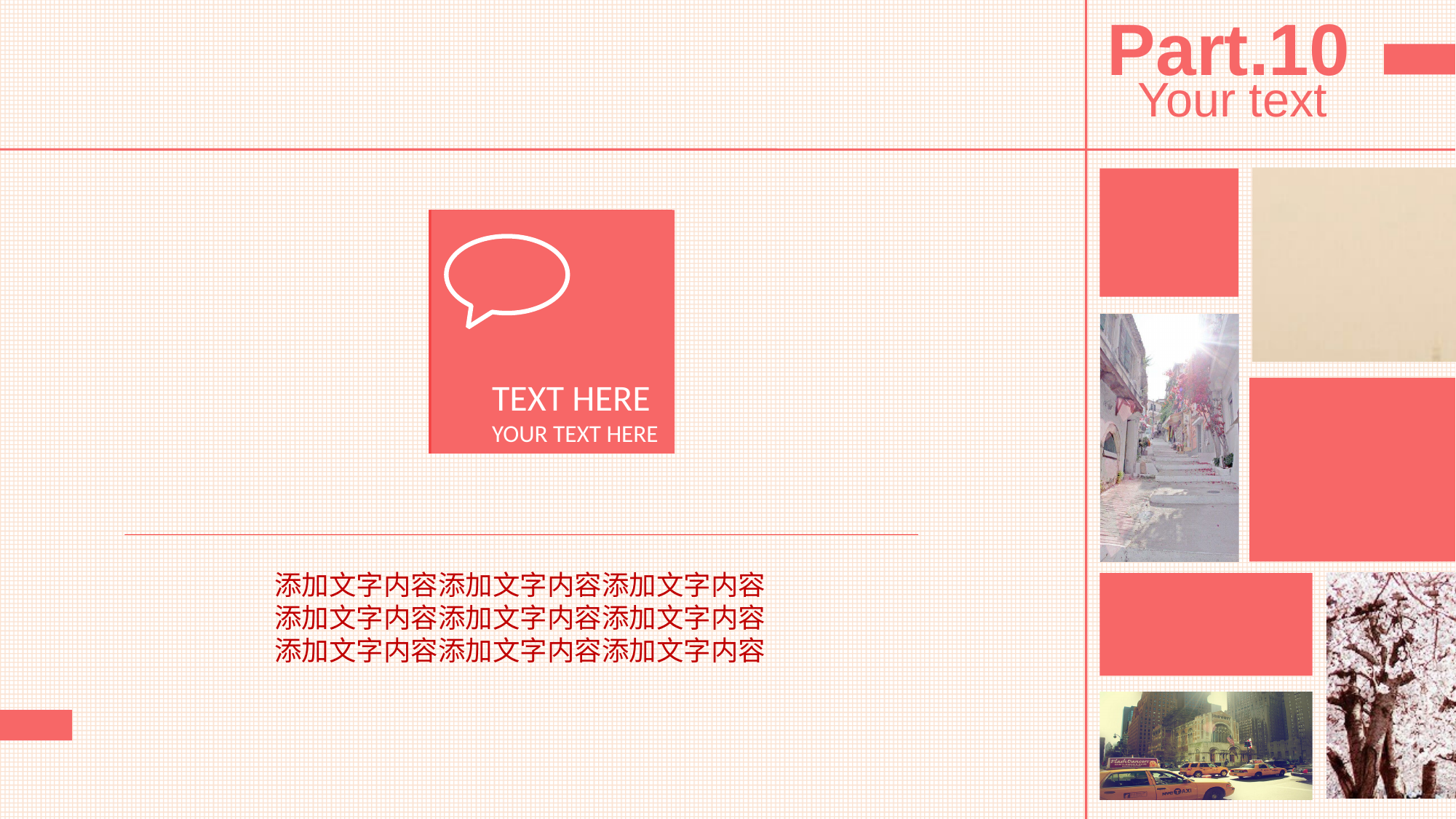

Part.10

Your text

TEXT HERE
YOUR TEXT HERE

TEXT HERE
YOUR TEXT HERE

TEXT HERE
YOUR TEXT HERE

TEXT HERE
YOUR TEXT HERE

添加文字内容添加文字内容添加文字内容添加文字内容添加文字内容添加文字内容添加文字内容添加文字内容添加文字内容